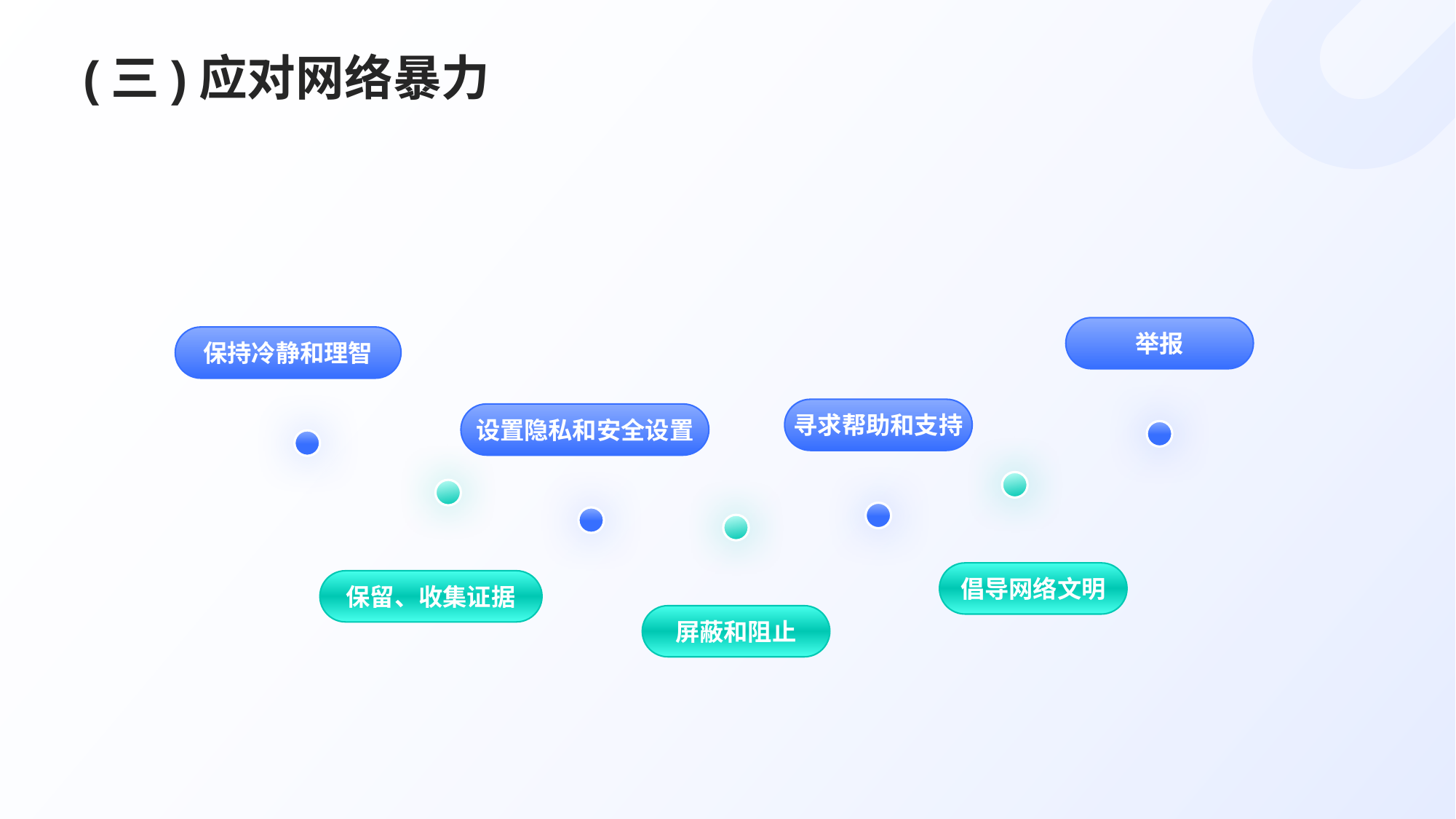

# (三)应对网络暴力

举报
保持冷静和理智
寻求帮助和支持
设置隐私和安全设置

倡导网络文明
保留、收集证据
屏蔽和阻止